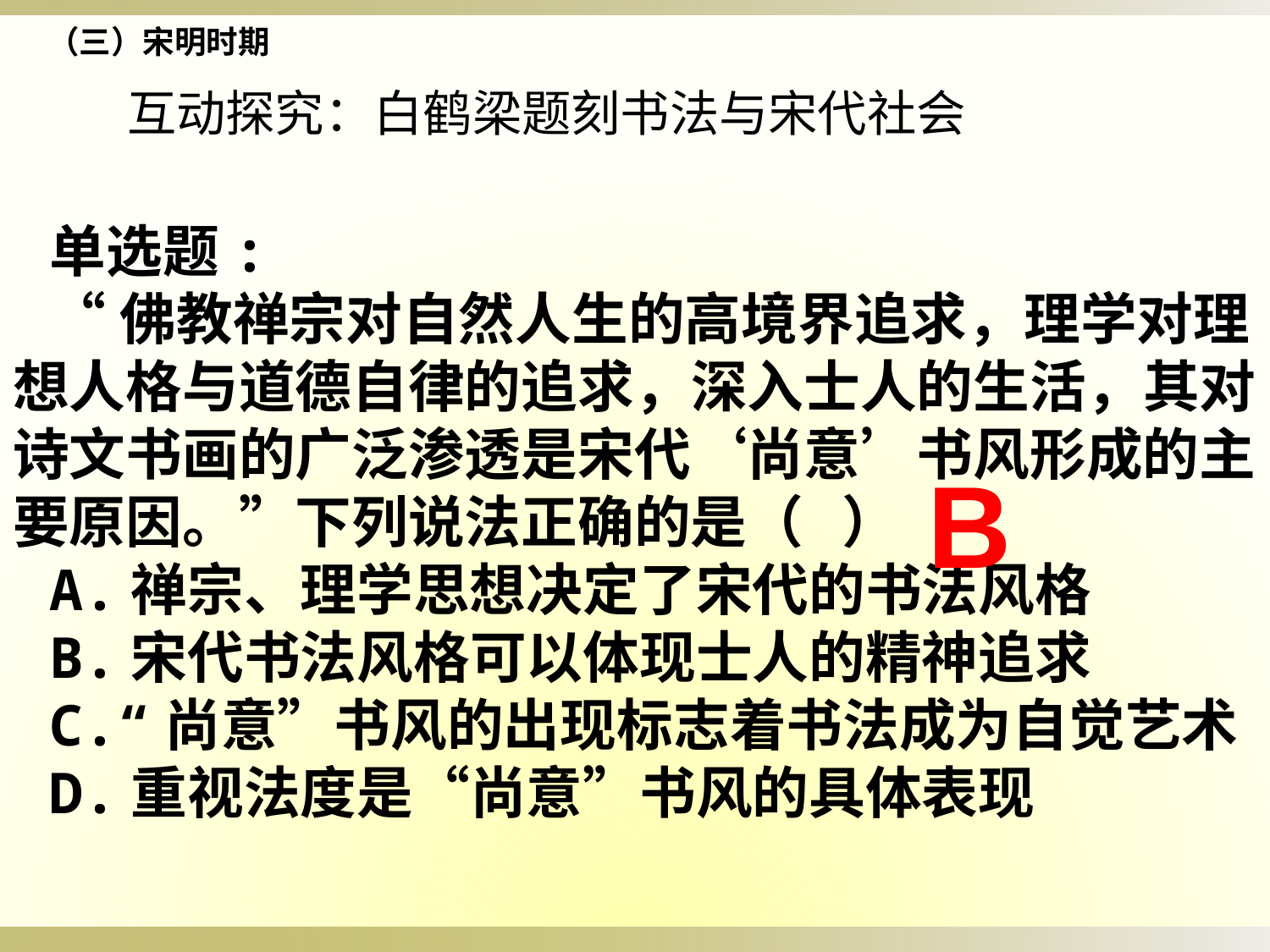

（三）宋明时期
互动探究：白鹤梁题刻书法与宋代社会
单选题:
“佛教禅宗对自然人生的高境界追求，理学对理想人格与道德自律的追求，深入士人的生活，其对诗文书画的广泛渗透是宋代‘尚意’书风形成的主要原因。”下列说法正确的是（   ）
A.禅宗、理学思想决定了宋代的书法风格
B.宋代书法风格可以体现士人的精神追求
C.“尚意”书风的出现标志着书法成为自觉艺术
D.重视法度是“尚意”书风的具体表现
B